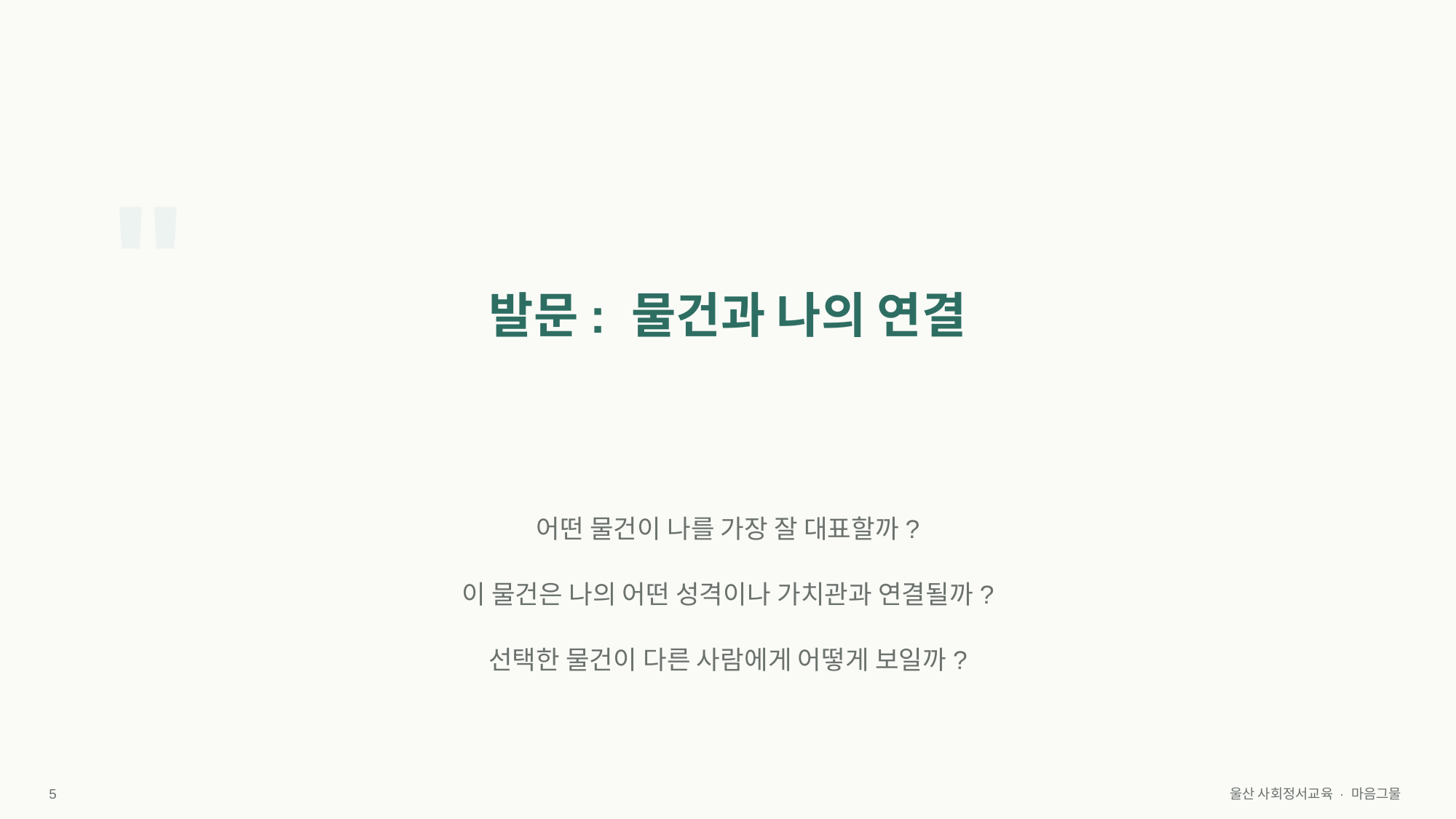

"
발문: 물건과 나의 연결
어떤 물건이 나를 가장 잘 대표할까?
이 물건은 나의 어떤 성격이나 가치관과 연결될까?
선택한 물건이 다른 사람에게 어떻게 보일까?
5
울산 사회정서교육 · 마음그물